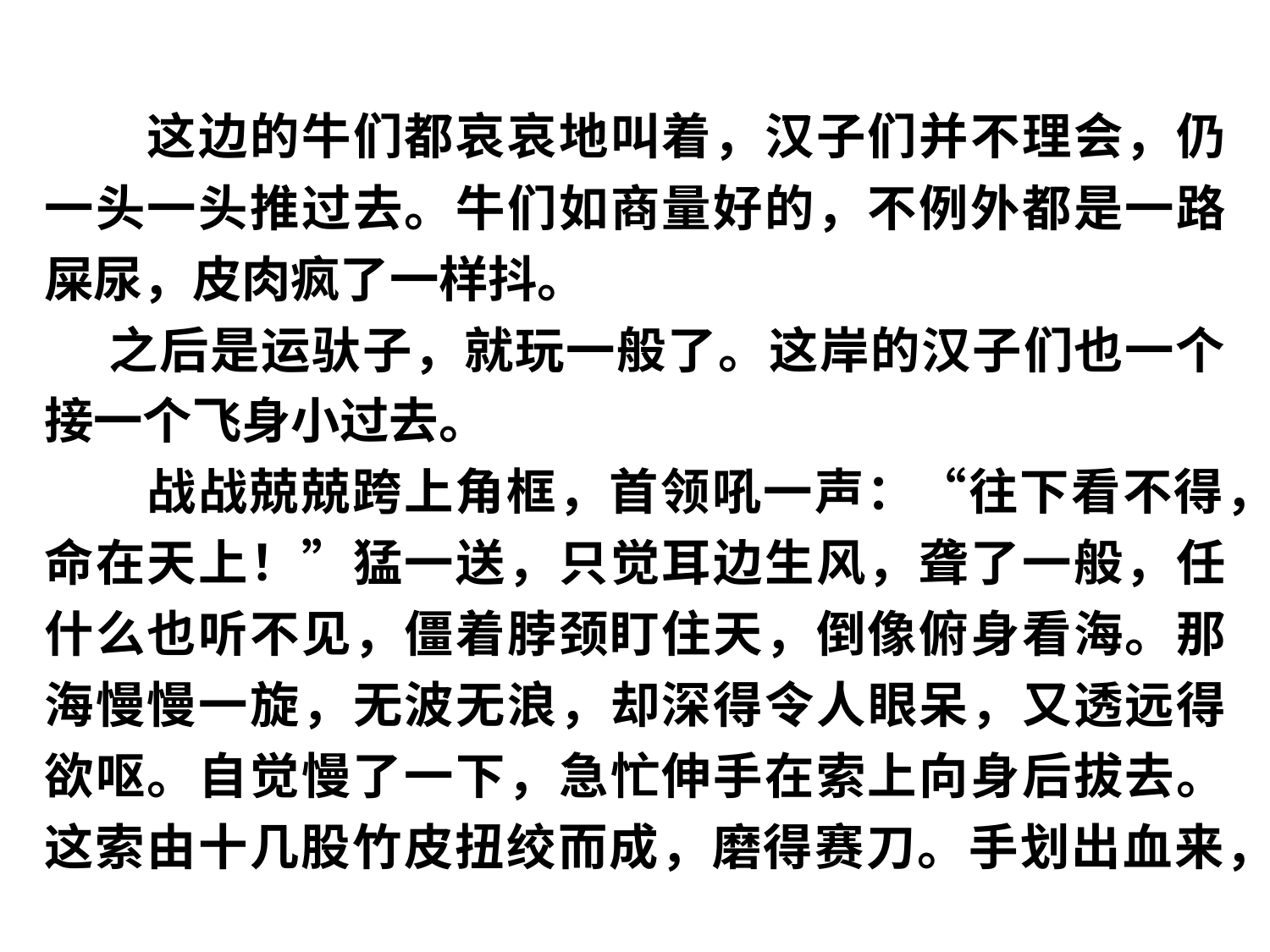

这边的牛们都哀哀地叫着，汉子们并不理会，仍一头一头推过去。牛们如商量好的，不例外都是一路屎尿，皮肉疯了一样抖。
    之后是运驮子，就玩一般了。这岸的汉子们也一个接一个飞身小过去。
　　战战兢兢跨上角框，首领吼一声：“往下看不得，命在天上！”猛一送，只觉耳边生风，聋了一般，任什么也听不见，僵着脖颈盯住天，倒像俯身看海。那海慢慢一旋，无波无浪，却深得令人眼呆，又透远得欲呕。自觉慢了一下，急忙伸手在索上向身后拔去。这索由十几股竹皮扭绞而成，磨得赛刀。手划出血来，